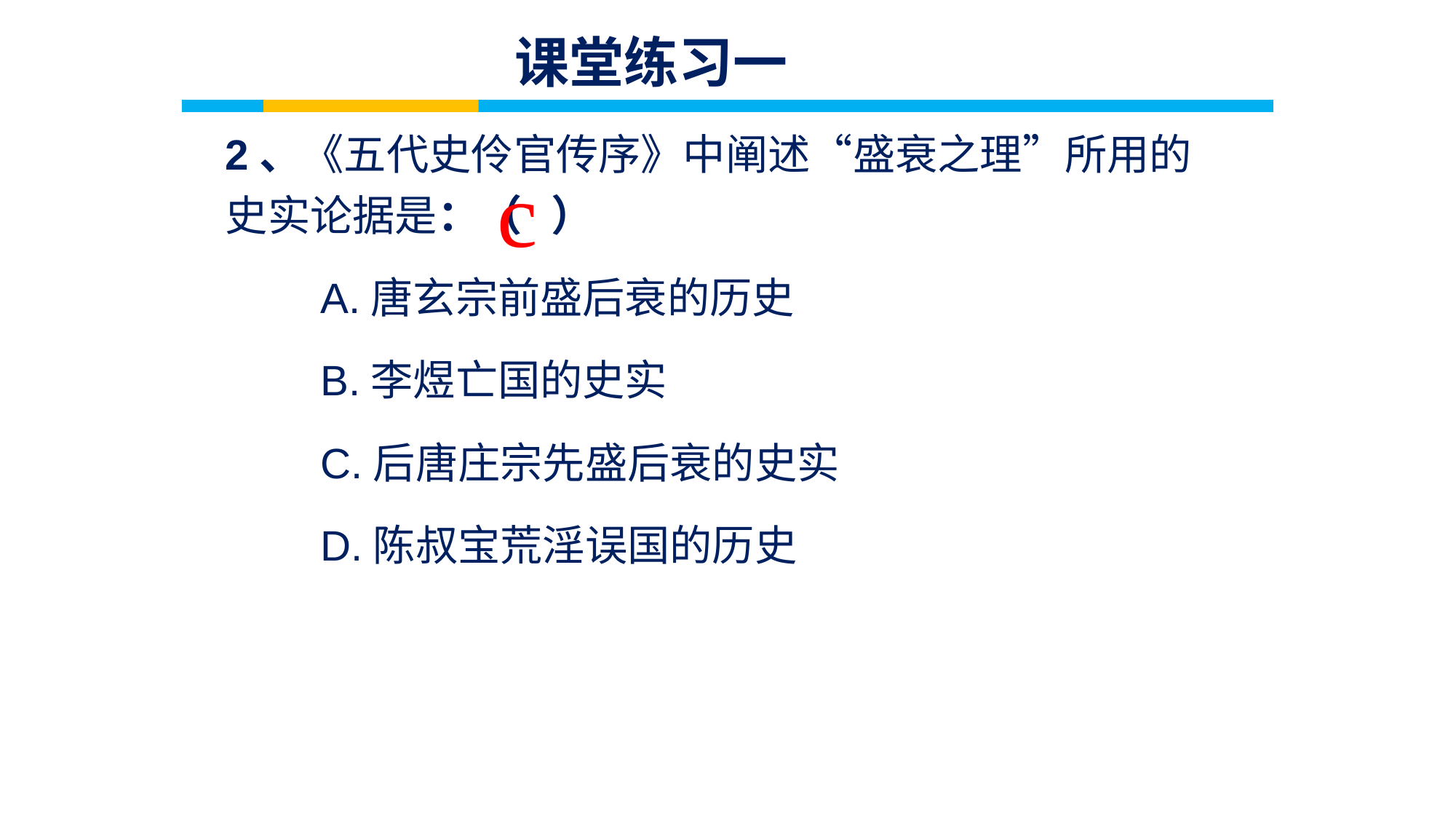

课堂练习一

2、《五代史伶官传序》中阐述“盛衰之理”所用的史实论据是：（   ）
　　A.唐玄宗前盛后衰的历史
　　B.李煜亡国的史实
　　C.后唐庄宗先盛后衰的史实
　　D.陈叔宝荒淫误国的历史
c